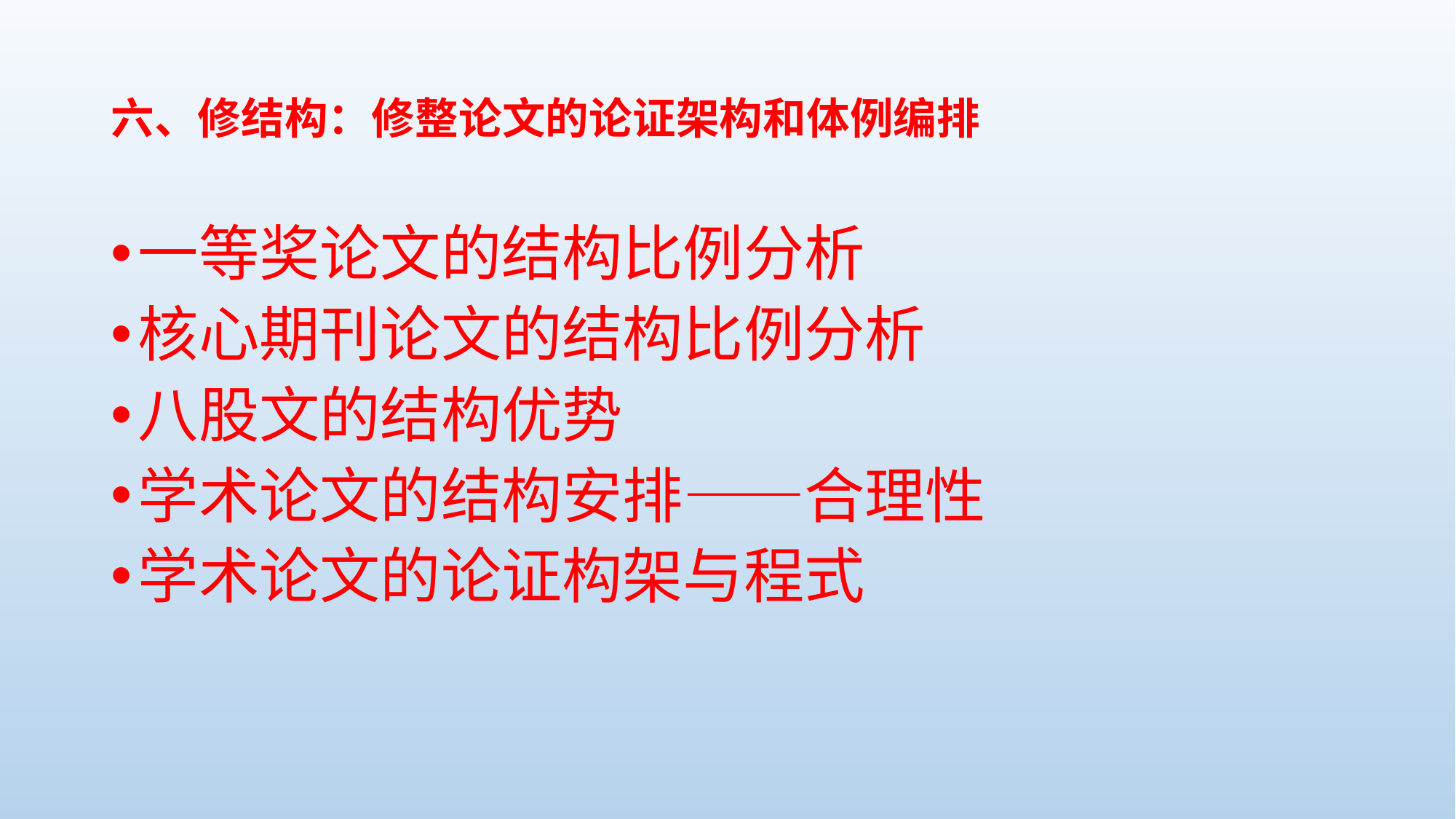

# 六、修结构：修整论文的论证架构和体例编排
一等奖论文的结构比例分析
核心期刊论文的结构比例分析
八股文的结构优势
学术论文的结构安排——合理性
学术论文的论证构架与程式